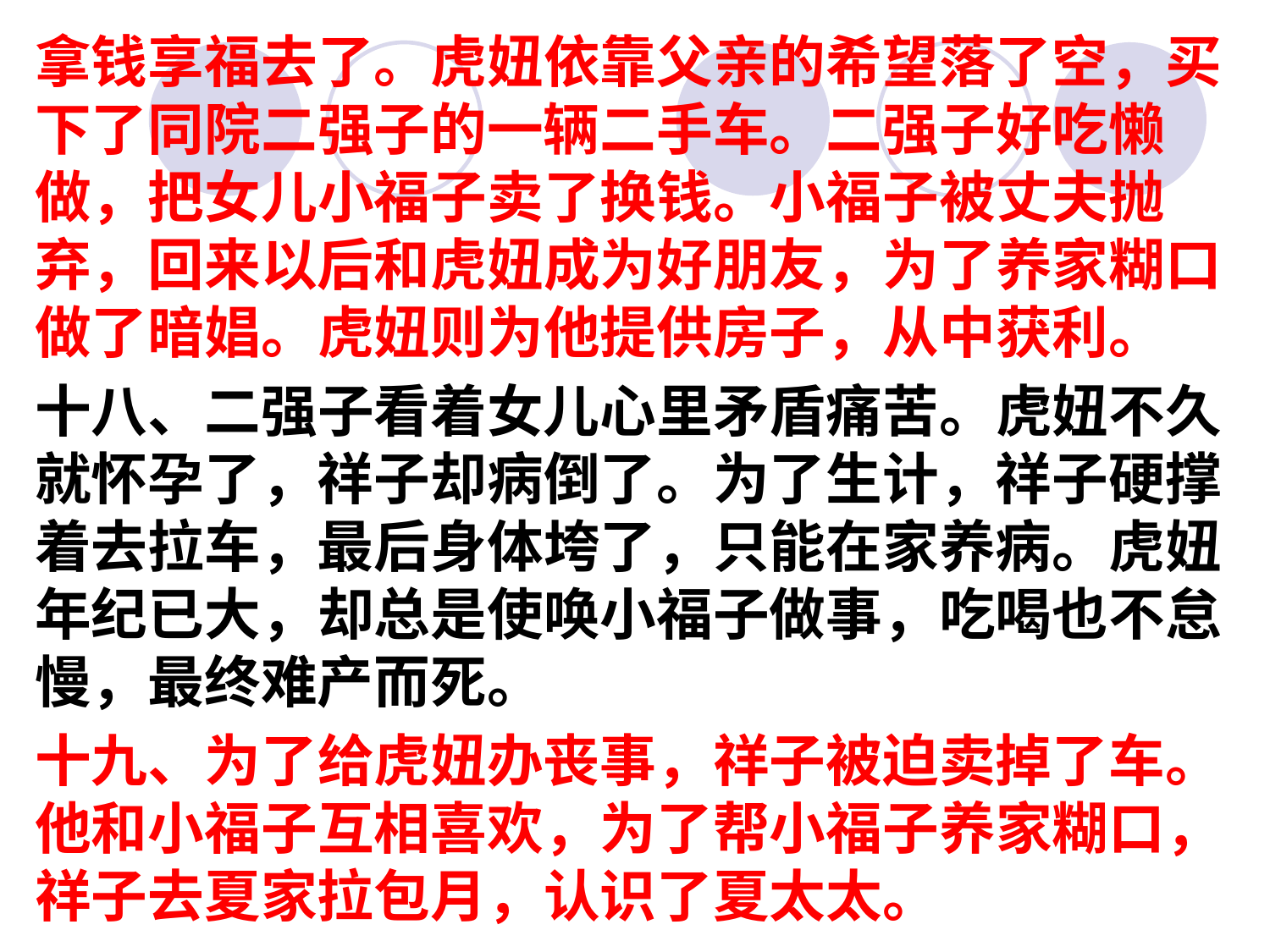

拿钱享福去了。虎妞依靠父亲的希望落了空，买下了同院二强子的一辆二手车。二强子好吃懒做，把女儿小福子卖了换钱。小福子被丈夫抛弃，回来以后和虎妞成为好朋友，为了养家糊口做了暗娼。虎妞则为他提供房子，从中获利。
十八、二强子看着女儿心里矛盾痛苦。虎妞不久就怀孕了，祥子却病倒了。为了生计，祥子硬撑着去拉车，最后身体垮了，只能在家养病。虎妞年纪已大，却总是使唤小福子做事，吃喝也不怠慢，最终难产而死。
十九、为了给虎妞办丧事，祥子被迫卖掉了车。他和小福子互相喜欢，为了帮小福子养家糊口，祥子去夏家拉包月，认识了夏太太。